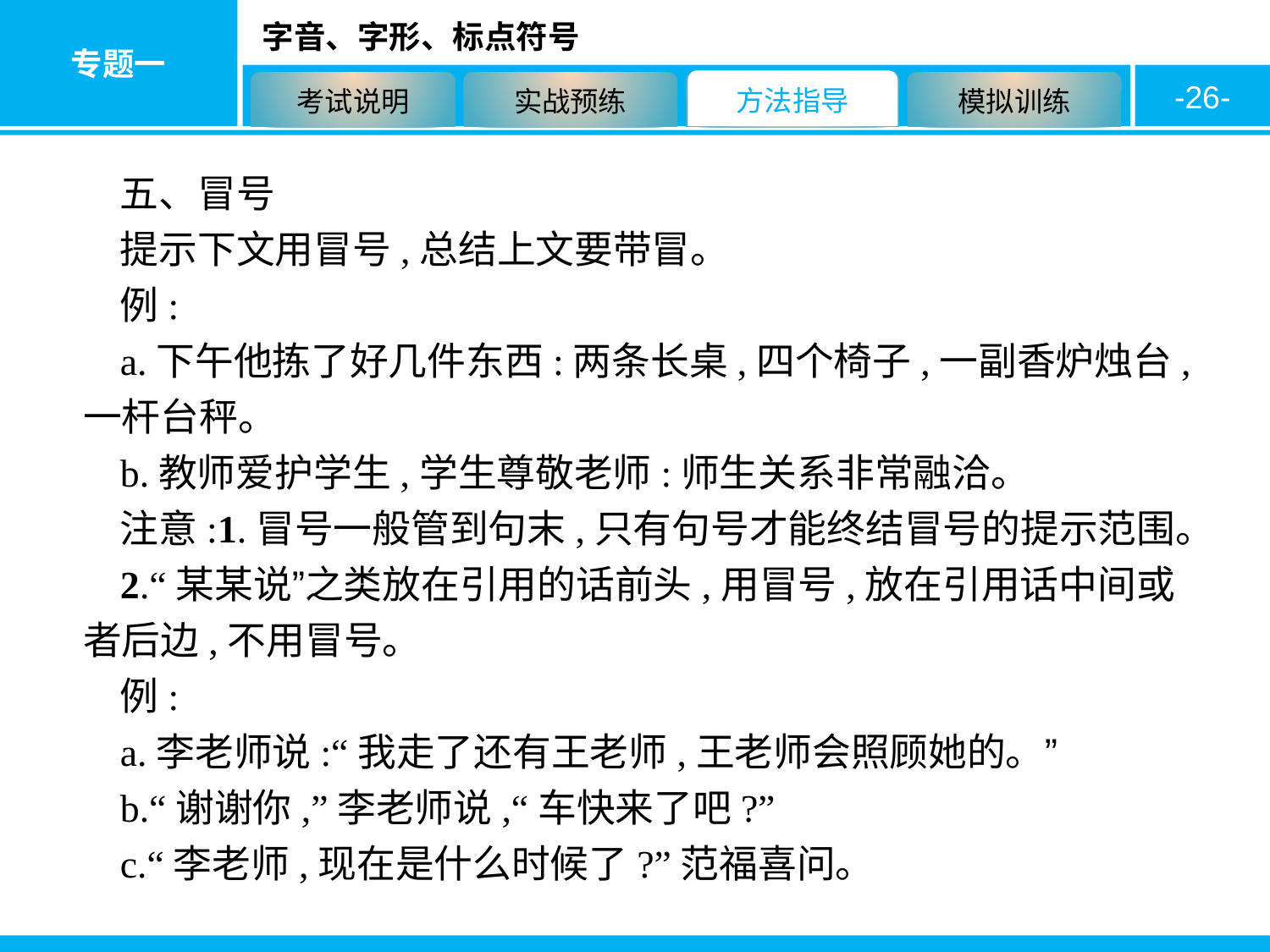

-26-
五、冒号
提示下文用冒号,总结上文要带冒。
例:
a.下午他拣了好几件东西:两条长桌,四个椅子,一副香炉烛台,一杆台秤。
b.教师爱护学生,学生尊敬老师:师生关系非常融洽。
注意:1.冒号一般管到句末,只有句号才能终结冒号的提示范围。
2.“某某说”之类放在引用的话前头,用冒号,放在引用话中间或者后边,不用冒号。
例:
a.李老师说:“我走了还有王老师,王老师会照顾她的。”
b.“谢谢你,”李老师说,“车快来了吧?”
c.“李老师,现在是什么时候了?”范福喜问。